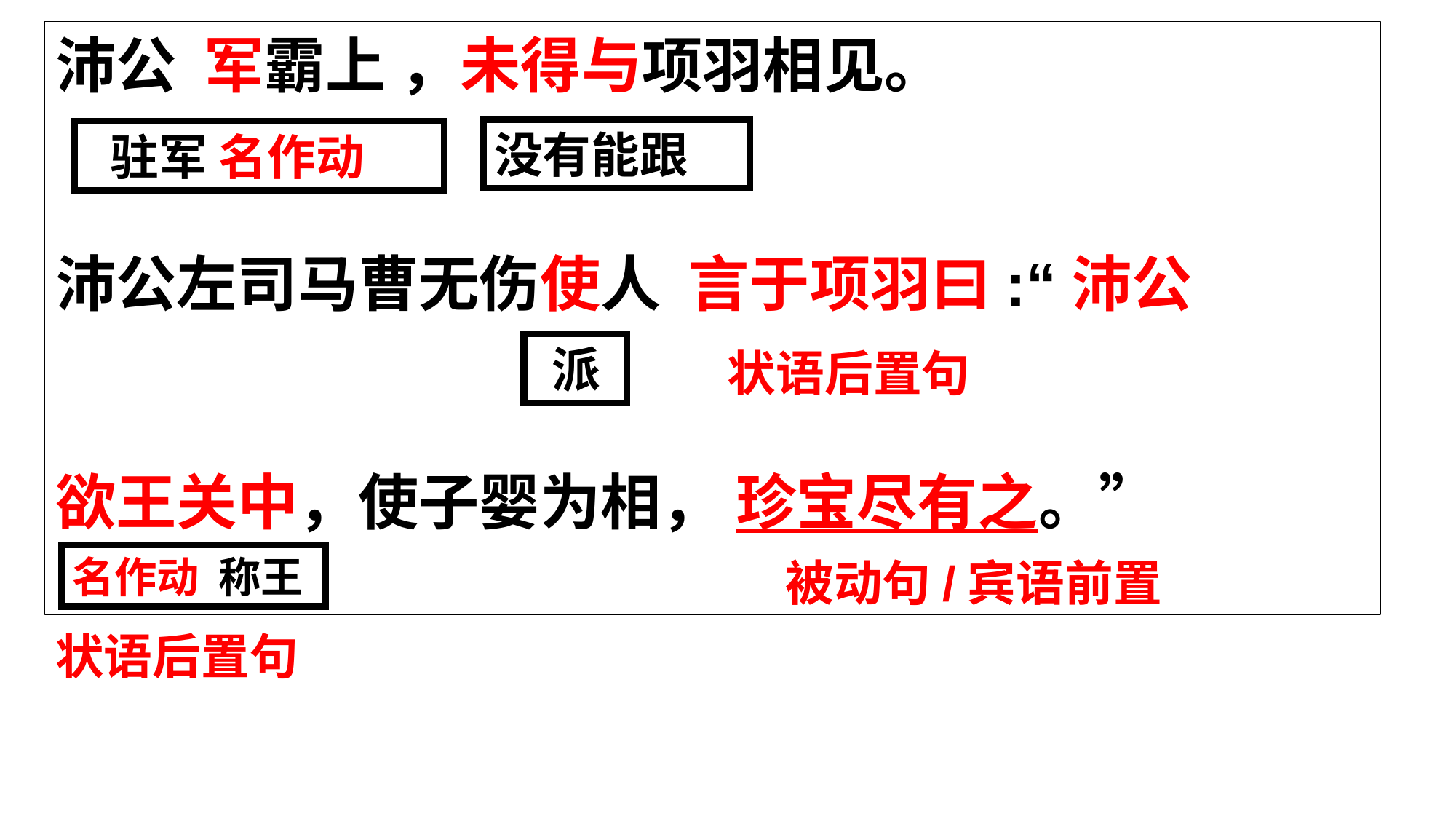

沛公  军霸上 ，未得与项羽相见。

沛公左司马曹无伤使人  言于项羽曰:“沛公

欲王关中，使子婴为相， 珍宝尽有之。”

没有能跟
  驻军 名作动
 派
状语后置句
名作动  称王
被动句/宾语前置
状语后置句